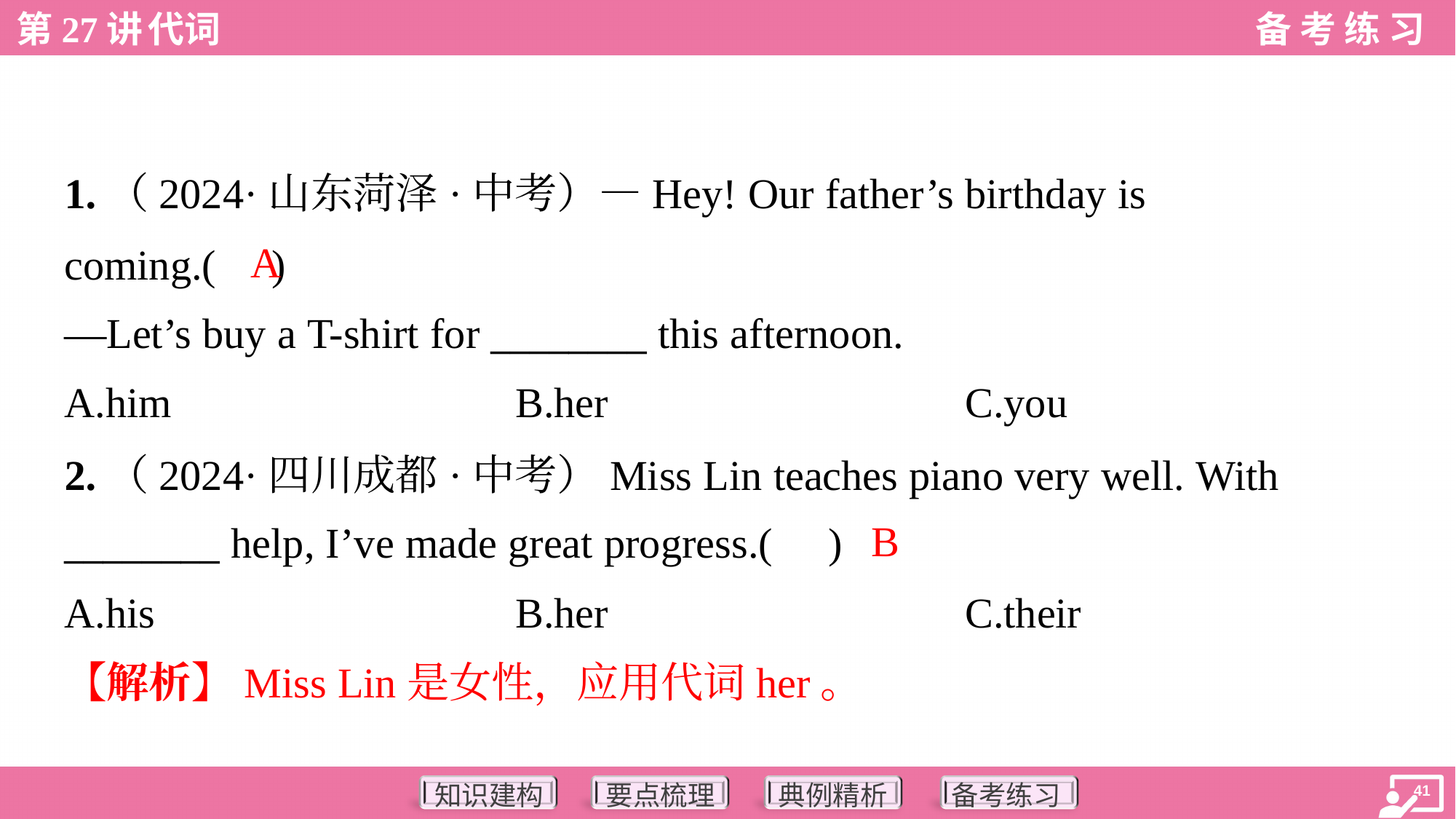

1.（2024·山东菏泽·中考）—Hey! Our father’s birthday is
coming.(     )
—Let’s buy a T-shirt for ________ this afternoon.
A
A.him	B.her	C.you
2.（2024·四川成都·中考）Miss Lin teaches piano very well. With
________ help, I’ve made great progress.(     )
B
A.his	B.her	C.their
【解析】Miss Lin是女性，应用代词her。